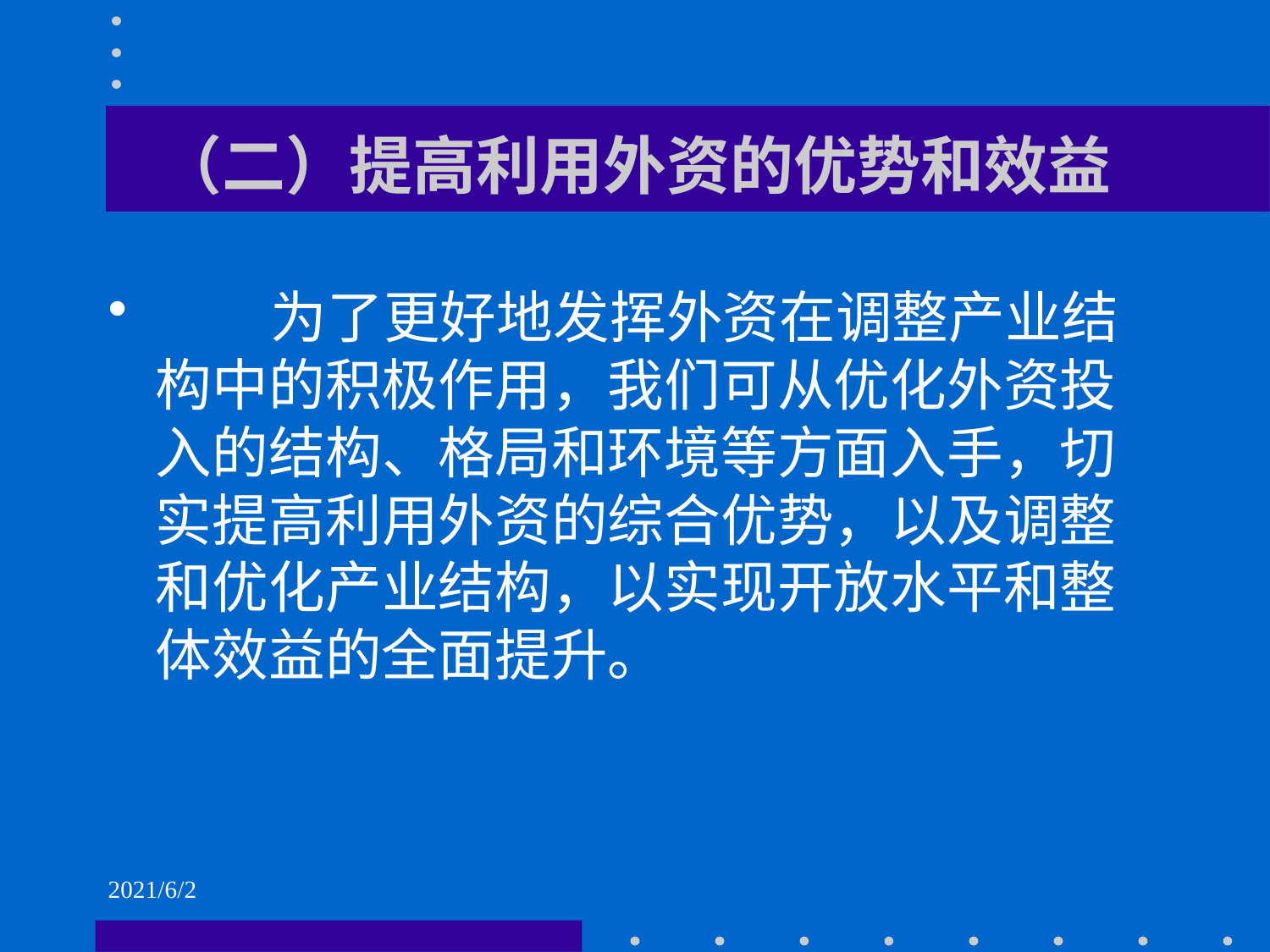

# （二）提高利用外资的优势和效益
        为了更好地发挥外资在调整产业结构中的积极作用，我们可从优化外资投入的结构、格局和环境等方面入手，切实提高利用外资的综合优势，以及调整和优化产业结构，以实现开放水平和整体效益的全面提升。

2021/6/2